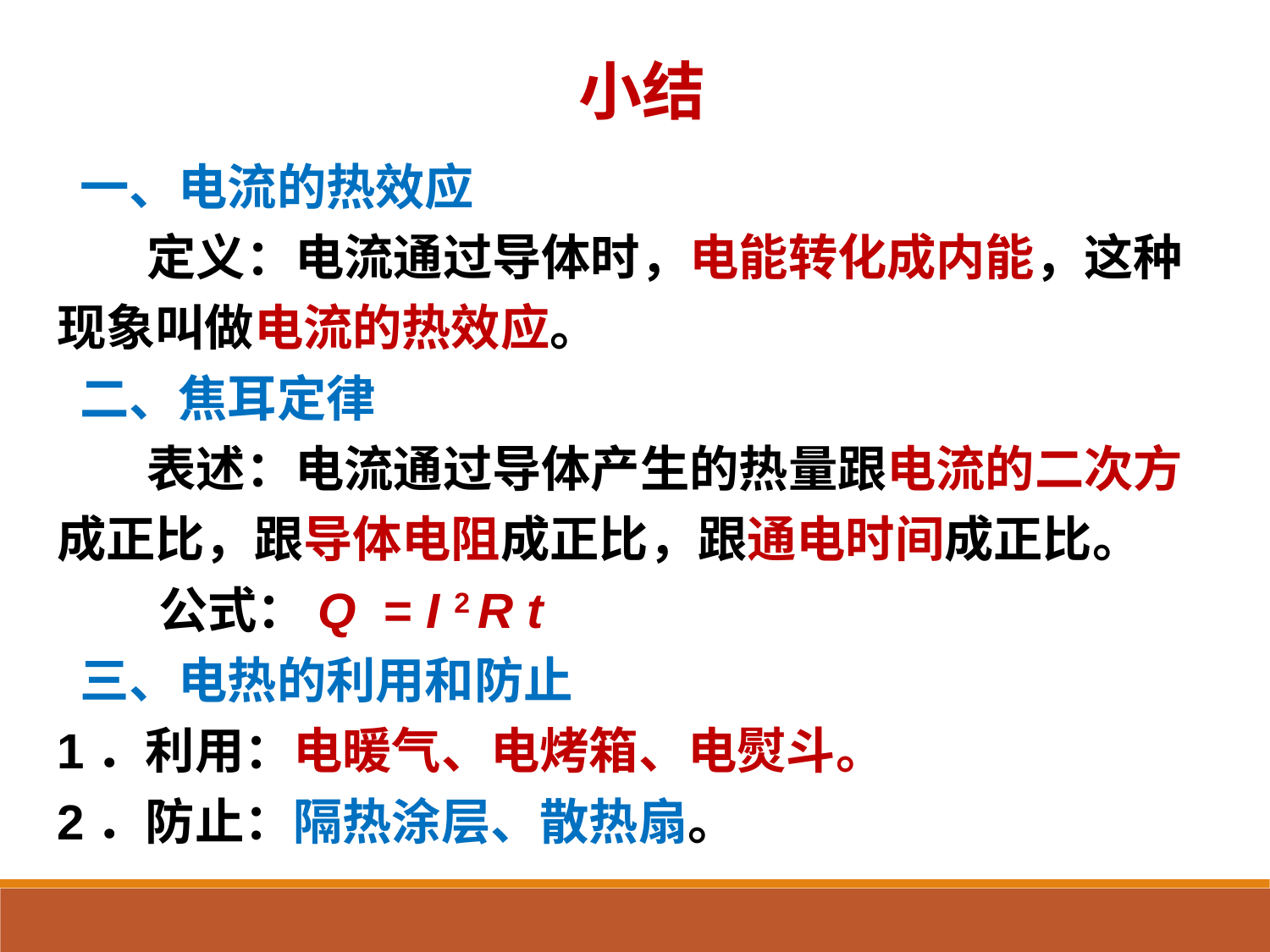

小结
 一、电流的热效应
       定义：电流通过导体时，电能转化成内能，这种现象叫做电流的热效应。
 二、焦耳定律
       表述：电流通过导体产生的热量跟电流的二次方成正比，跟导体电阻成正比，跟通电时间成正比。
        公式：Q  = I 2 R t
 三、电热的利用和防止
1．利用：电暖气、电烤箱、电熨斗。
2．防止：隔热涂层、散热扇。